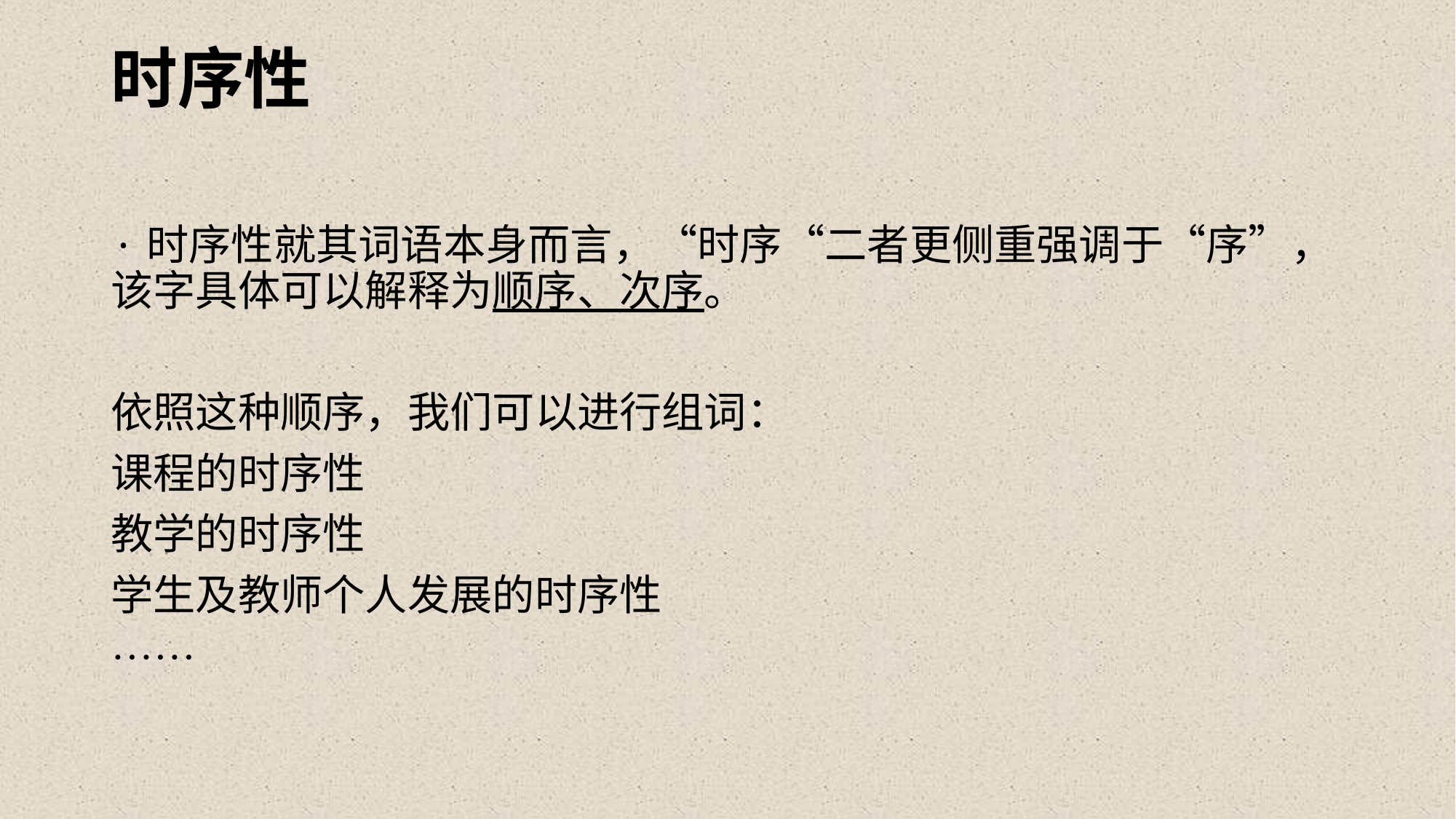

# 时序性
·时序性就其词语本身而言，“时序“二者更侧重强调于“序”，该字具体可以解释为顺序、次序。

依照这种顺序，我们可以进行组词：
课程的时序性
教学的时序性
学生及教师个人发展的时序性
······